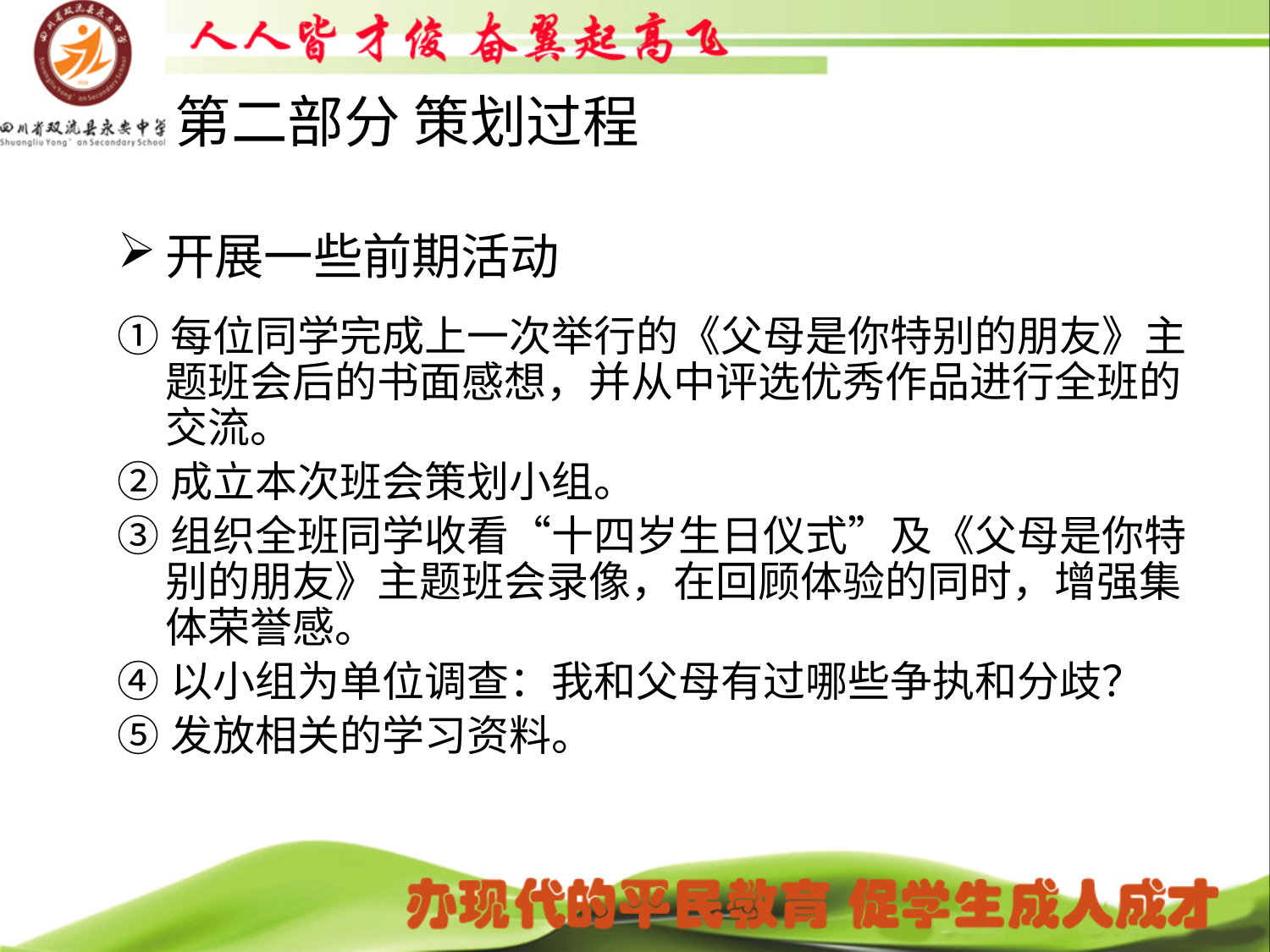

第二部分 策划过程
# 开展一些前期活动
①每位同学完成上一次举行的《父母是你特别的朋友》主题班会后的书面感想，并从中评选优秀作品进行全班的交流。
②成立本次班会策划小组。
③组织全班同学收看“十四岁生日仪式”及《父母是你特别的朋友》主题班会录像，在回顾体验的同时，增强集体荣誉感。
④以小组为单位调查：我和父母有过哪些争执和分歧？
⑤发放相关的学习资料。